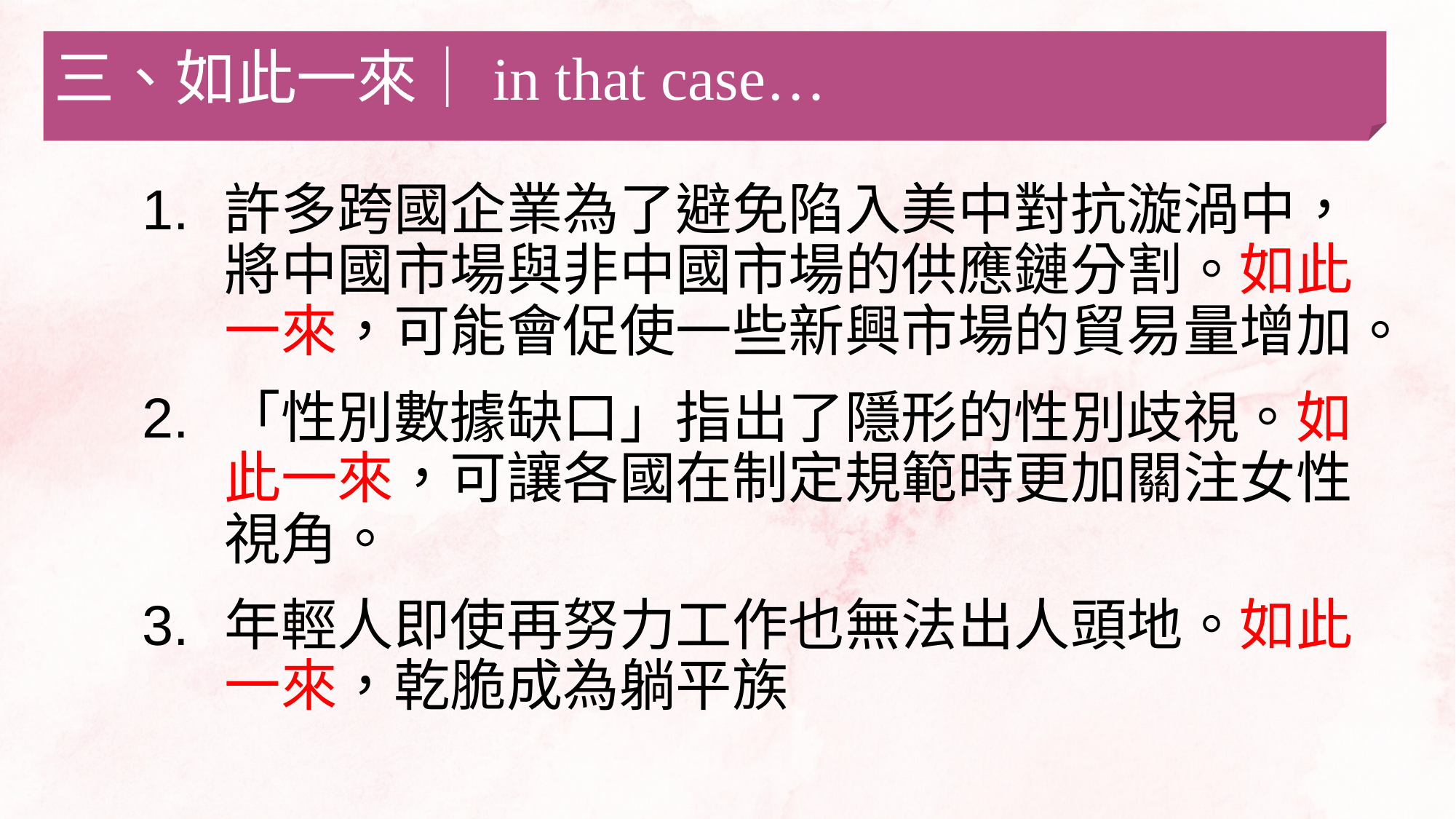

三、如此一來｜in that case…
許多跨國企業為了避免陷入美中對抗漩渦中，將中國市場與非中國市場的供應鏈分割。如此一來，可能會促使一些新興市場的貿易量增加。
「性別數據缺口」指出了隱形的性別歧視。如此一來，可讓各國在制定規範時更加關注女性視角。
年輕人即使再努力工作也無法出人頭地。如此一來，乾脆成為躺平族